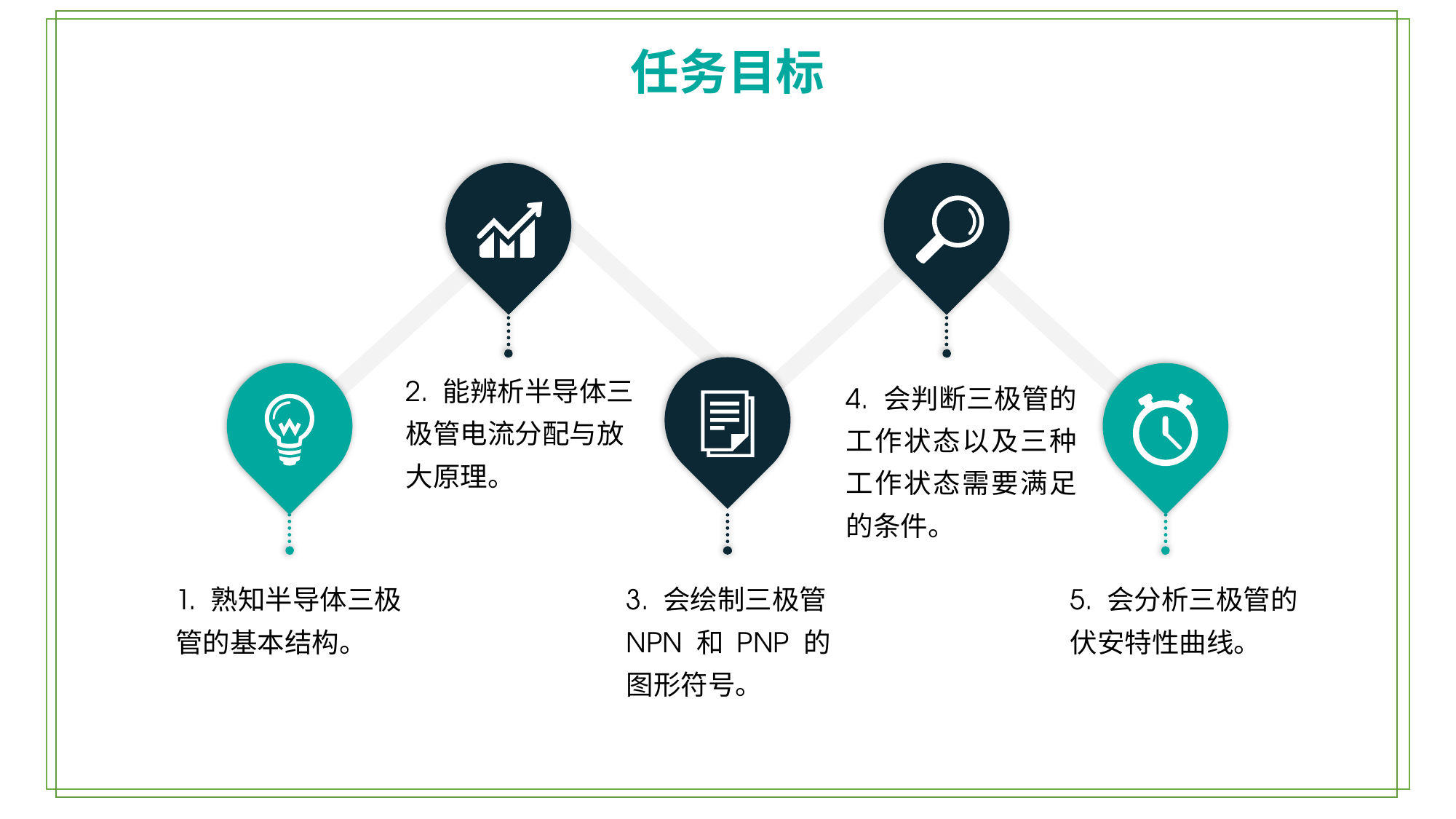

任务目标

2. 能辨析半导体三极管电流分配与放大原理。
4. 会判断三极管的工作状态以及三种工作状态需要满足的条件。

1. 熟知半导体三极管的基本结构。
3. 会绘制三极管 NPN 和 PNP 的图形符号。
5. 会分析三极管的伏安特性曲线。